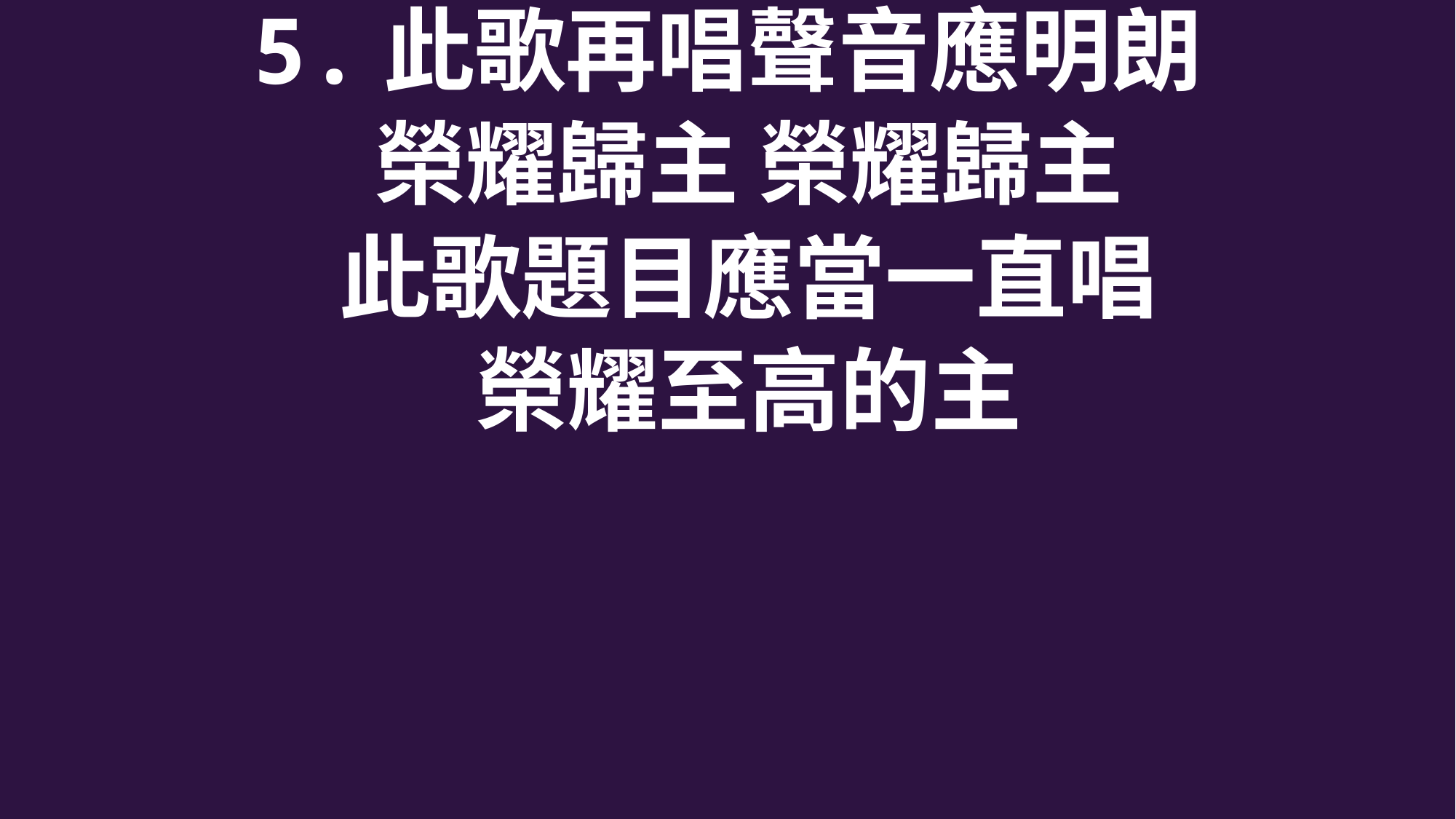

5.此歌再唱聲音應明朗
 榮耀歸主 榮耀歸主
 此歌題目應當一直唱
 榮耀至高的主